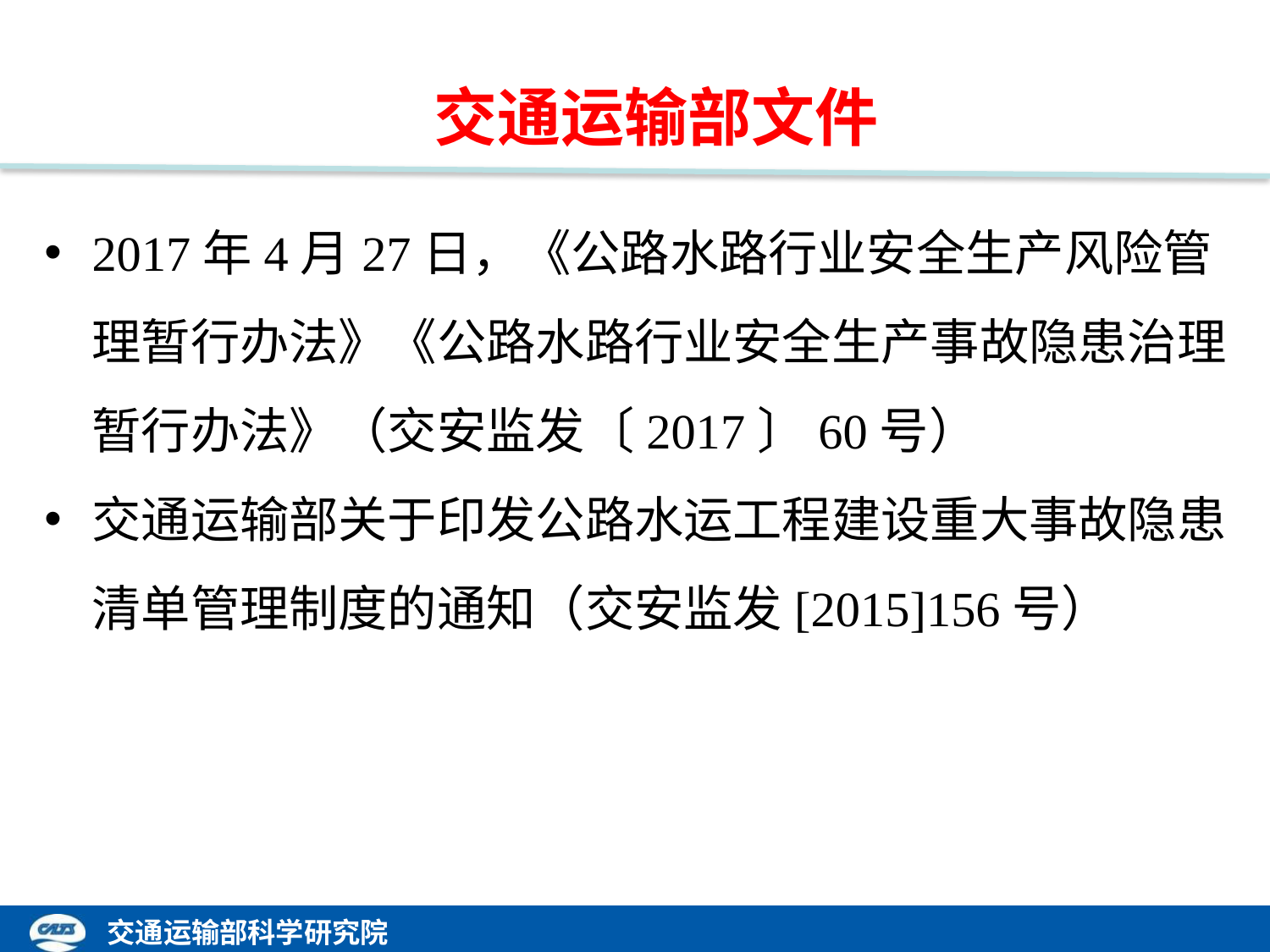

交通运输部文件

2017年4月27日，《公路水路行业安全生产风险管理暂行办法》《公路水路行业安全生产事故隐患治理暂行办法》（交安监发〔2017〕60号）
交通运输部关于印发公路水运工程建设重大事故隐患清单管理制度的通知（交安监发[2015]156号）